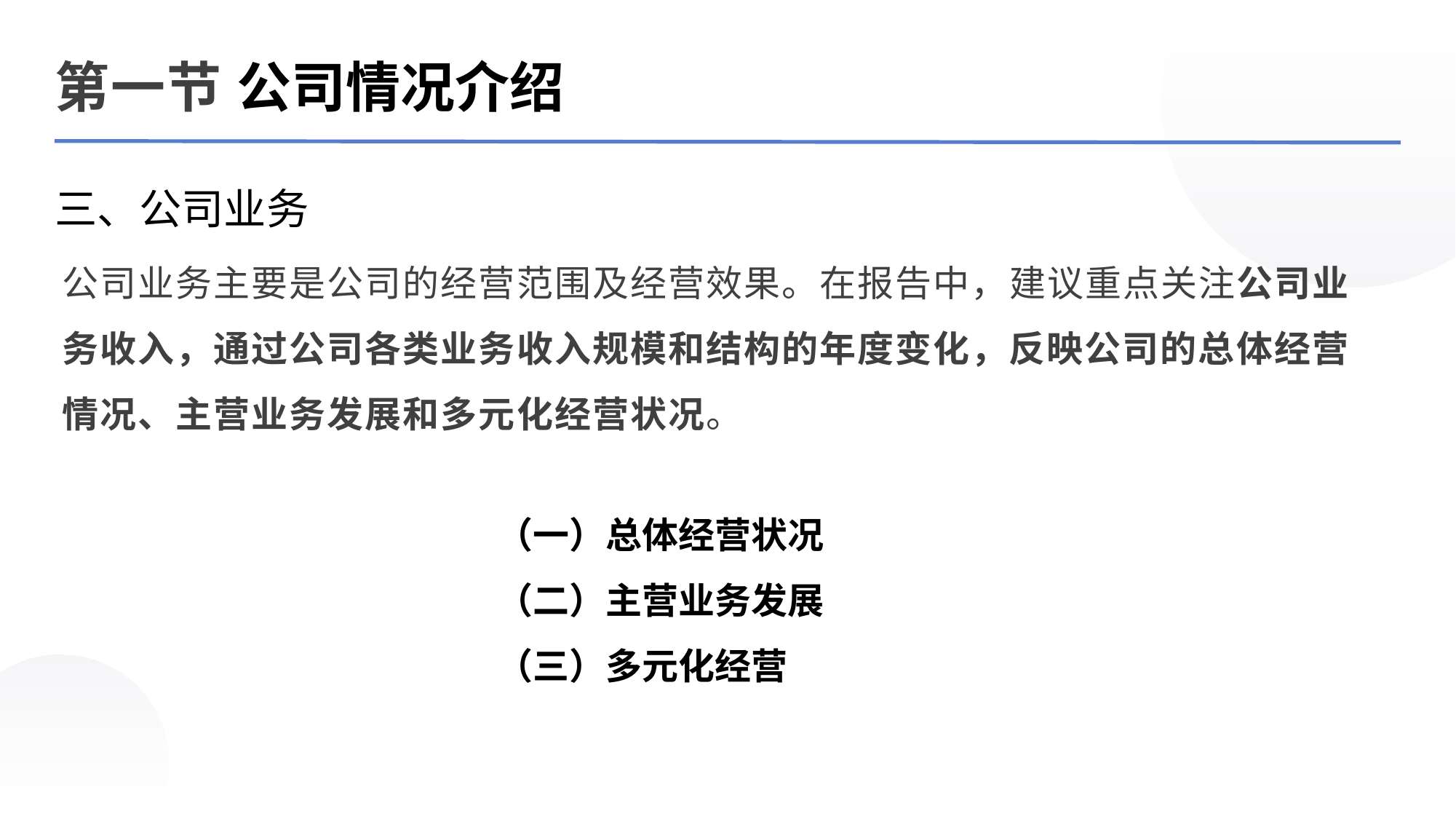

第一节 公司情况介绍
公司业务主要是公司的经营范围及经营效果。在报告中，建议重点关注公司业务收入，通过公司各类业务收入规模和结构的年度变化，反映公司的总体经营情况、主营业务发展和多元化经营状况。
三、公司业务
（一）总体经营状况
（二）主营业务发展
（三）多元化经营

11